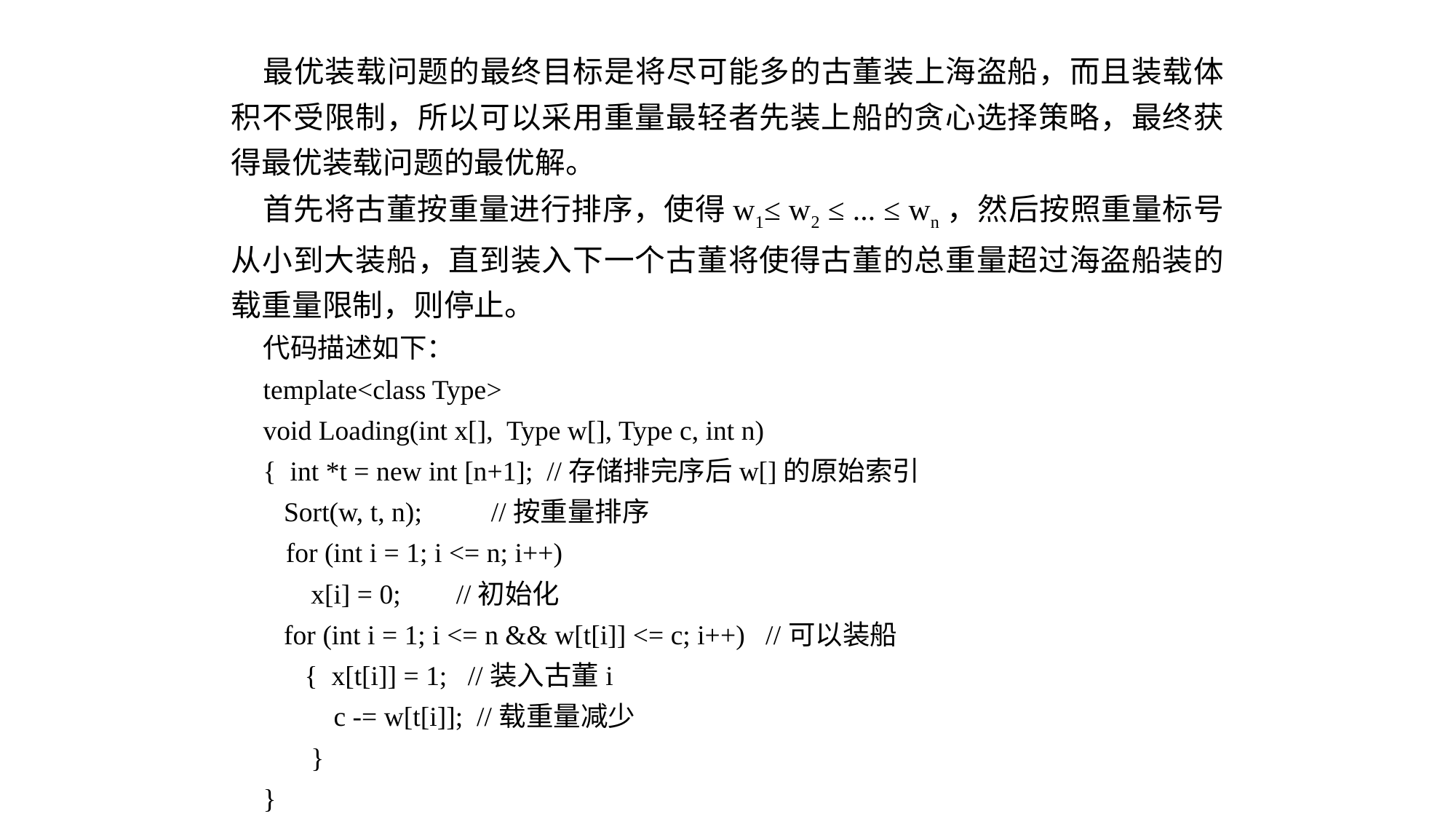

最优装载问题的最终目标是将尽可能多的古董装上海盗船，而且装载体积不受限制，所以可以采用重量最轻者先装上船的贪心选择策略，最终获得最优装载问题的最优解。
首先将古董按重量进行排序，使得w1≤ w2 ≤ ... ≤ wn，然后按照重量标号从小到大装船，直到装入下一个古董将使得古董的总重量超过海盗船装的载重量限制，则停止。
代码描述如下：
template<class Type>
void Loading(int x[],  Type w[], Type c, int n)
{  int *t = new int [n+1];  //存储排完序后w[]的原始索引
   Sort(w, t, n);          //按重量排序
 for (int i = 1; i <= n; i++)
x[i] = 0;        //初始化
   for (int i = 1; i <= n && w[t[i]] <= c; i++)   //可以装船
      {  x[t[i]] = 1;   //装入古董i
 c -= w[t[i]];  //载重量减少
}
}